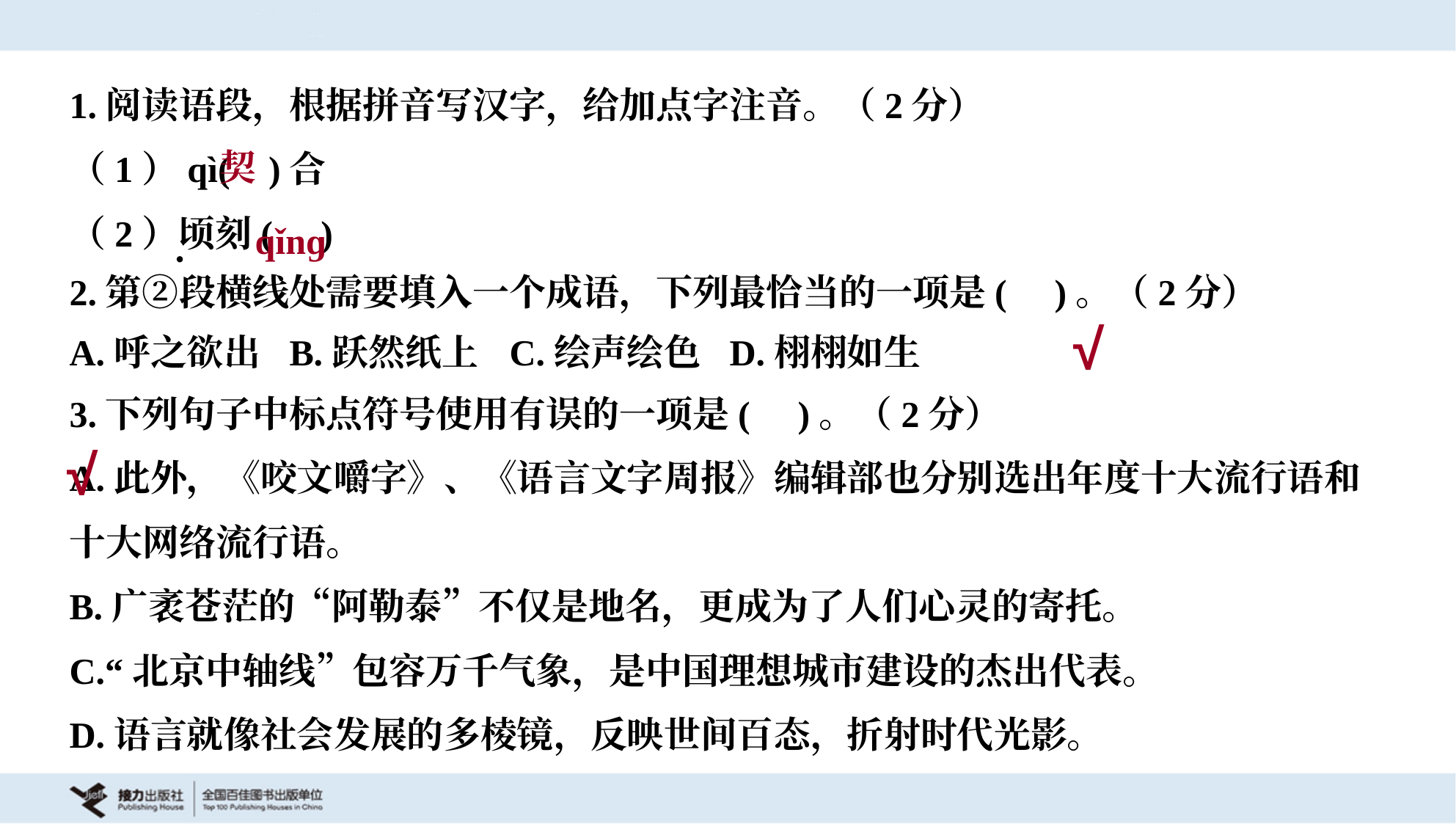

1.阅读语段，根据拼音写汉字，给加点字注音。（2分）
（1）qì(    )合
（2）顷刻(     )
契
qǐnɡ
2.第②段横线处需要填入一个成语，下列最恰当的一项是(     )。（2分）

A.呼之欲出	B.跃然纸上	C.绘声绘色	D.栩栩如生
√
3.下列句子中标点符号使用有误的一项是(     )。（2分）
A.此外，《咬文嚼字》、《语言文字周报》编辑部也分别选出年度十大流行语和
十大网络流行语。
B.广袤苍茫的“阿勒泰”不仅是地名，更成为了人们心灵的寄托。
C.“北京中轴线”包容万千气象，是中国理想城市建设的杰出代表。
D.语言就像社会发展的多棱镜，反映世间百态，折射时代光影。
√